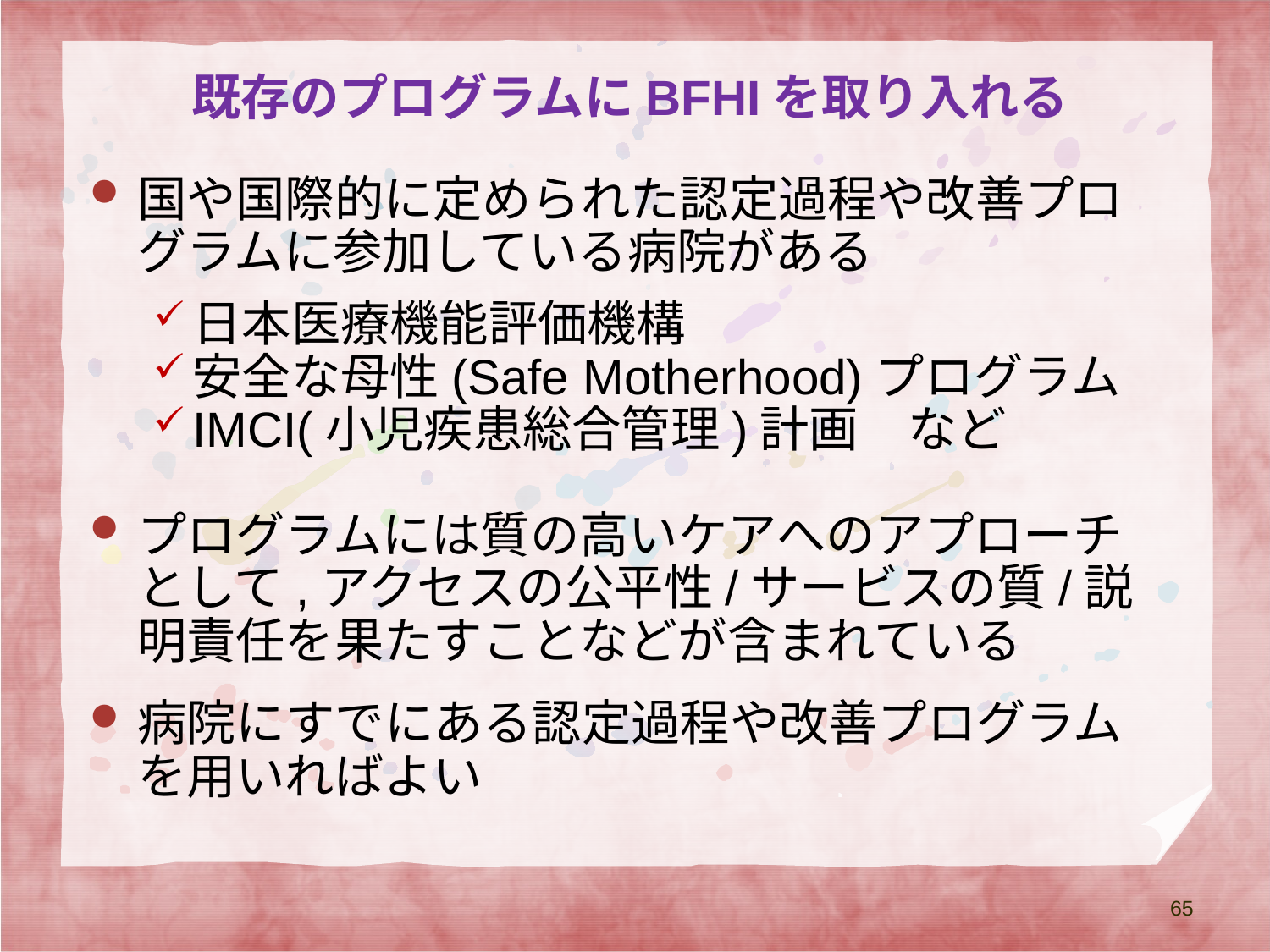

# 既存のプログラムにBFHIを取り入れる
国や国際的に定められた認定過程や改善プログラムに参加している病院がある

日本医療機能評価機構
安全な母性(Safe Motherhood)プログラム
IMCI(小児疾患総合管理)計画　など

プログラムには質の高いケアへのアプローチとして,アクセスの公平性/サービスの質/説明責任を果たすことなどが含まれている

病院にすでにある認定過程や改善プログラムを用いればよい

65